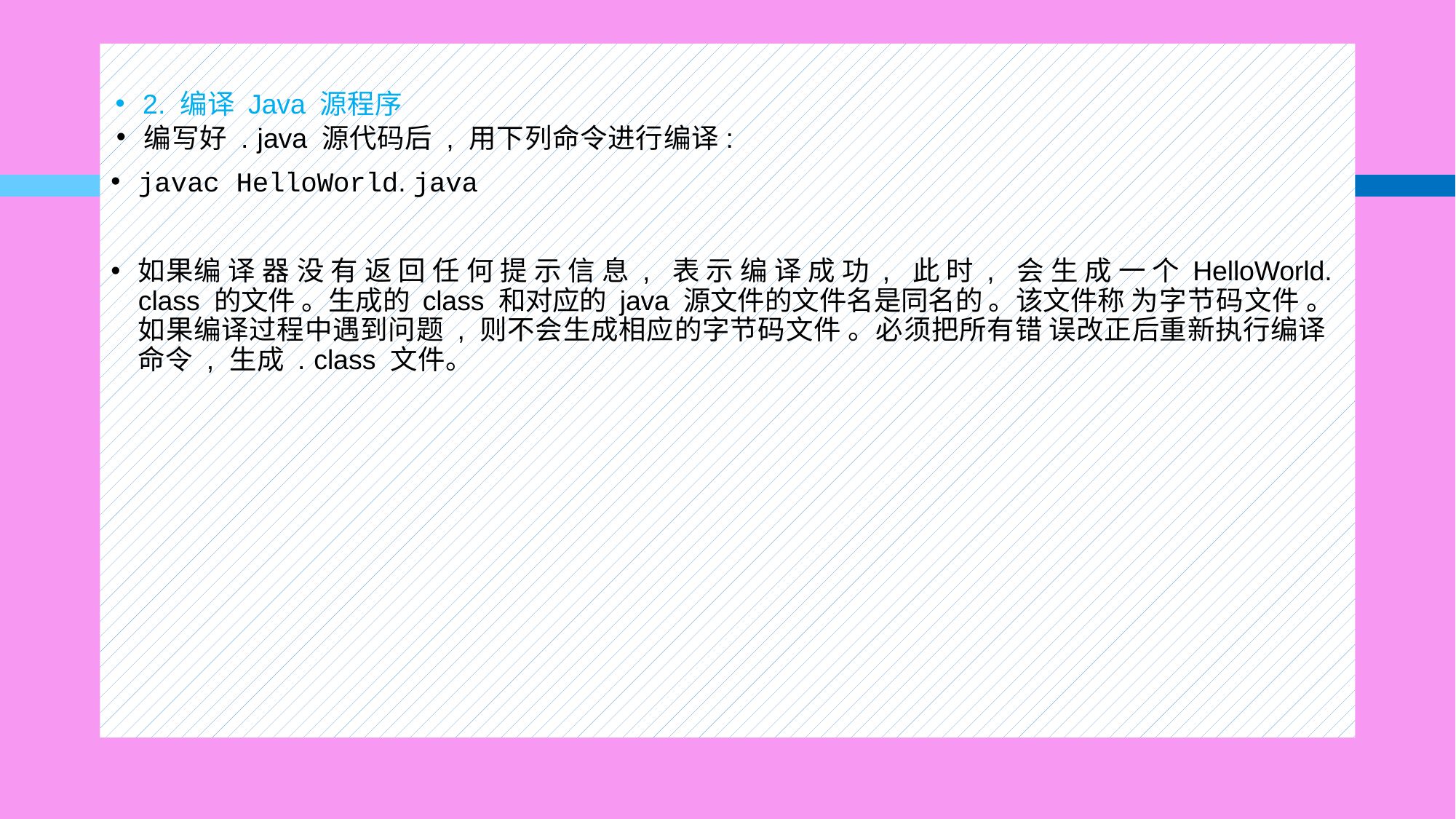

#

2. 编译 Java 源程序
编写好 . java 源代码后 , 用下列命令进行编译:
javac HelloWorld. java

如果编 译 器 没 有 返 回 任 何 提 示 信 息 ,  表 示 编 译 成 功 ,  此 时 ,  会 生 成 一 个 HelloWorld. class 的文件 。生成的 class 和对应的 java 源文件的文件名是同名的 。该文件称 为字节码文件 。如果编译过程中遇到问题 , 则不会生成相应的字节码文件 。必须把所有错 误改正后重新执行编译命令 , 生成 . class 文件。